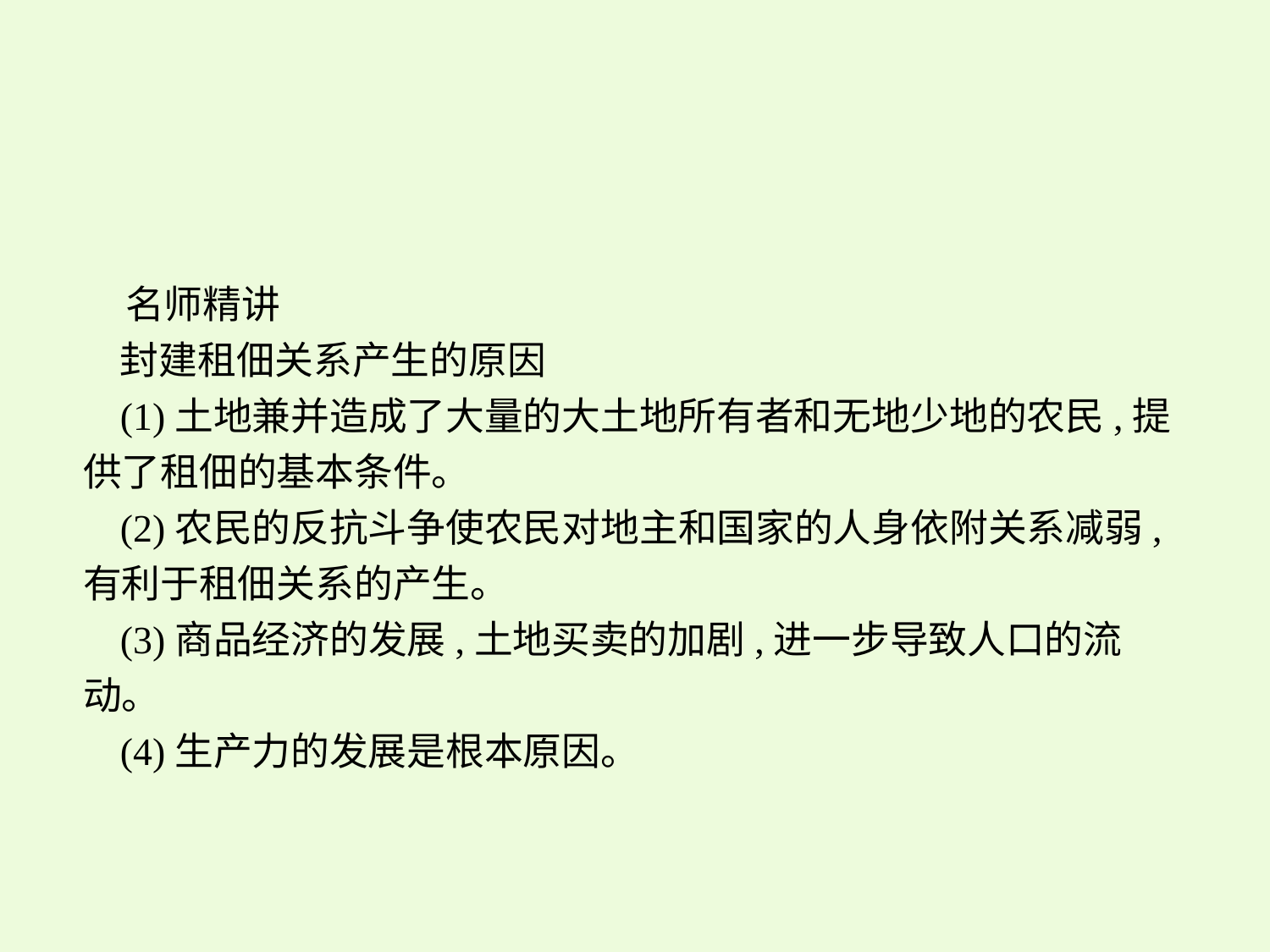

名师精讲
封建租佃关系产生的原因
(1)土地兼并造成了大量的大土地所有者和无地少地的农民,提供了租佃的基本条件。
(2)农民的反抗斗争使农民对地主和国家的人身依附关系减弱,有利于租佃关系的产生。
(3)商品经济的发展,土地买卖的加剧,进一步导致人口的流动。
(4)生产力的发展是根本原因。